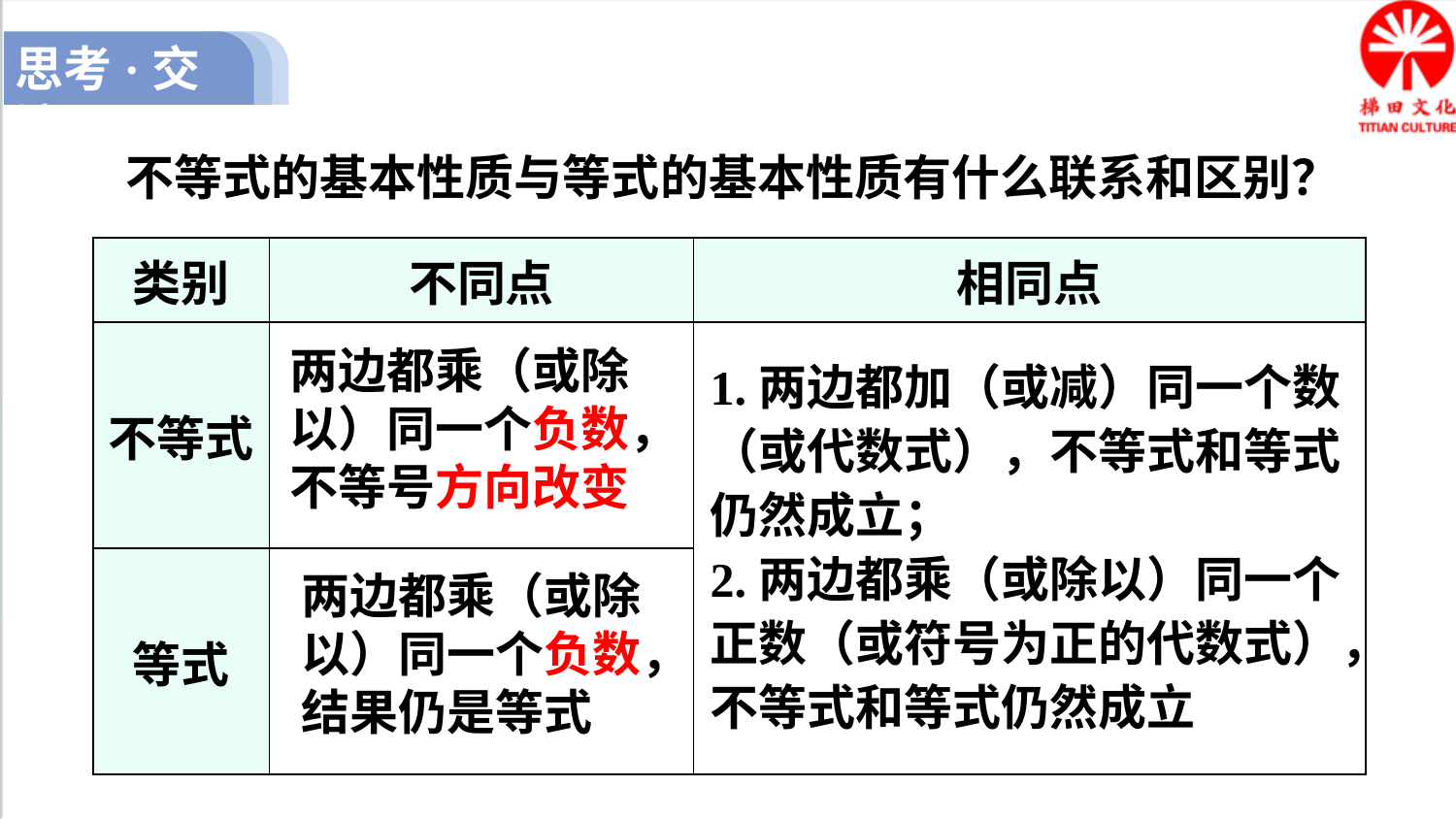

思考·交流

不等式的基本性质与等式的基本性质有什么联系和区别？
| 类别 | 不同点 | 相同点 |
| --- | --- | --- |
| 不等式 |  |  |
| 等式 |  |  |
两边都乘（或除以）同一个负数，不等号方向改变
1.两边都加（或减）同一个数（或代数式），不等式和等式仍然成立；
2.两边都乘（或除以）同一个正数（或符号为正的代数式），不等式和等式仍然成立
两边都乘（或除以）同一个负数，结果仍是等式